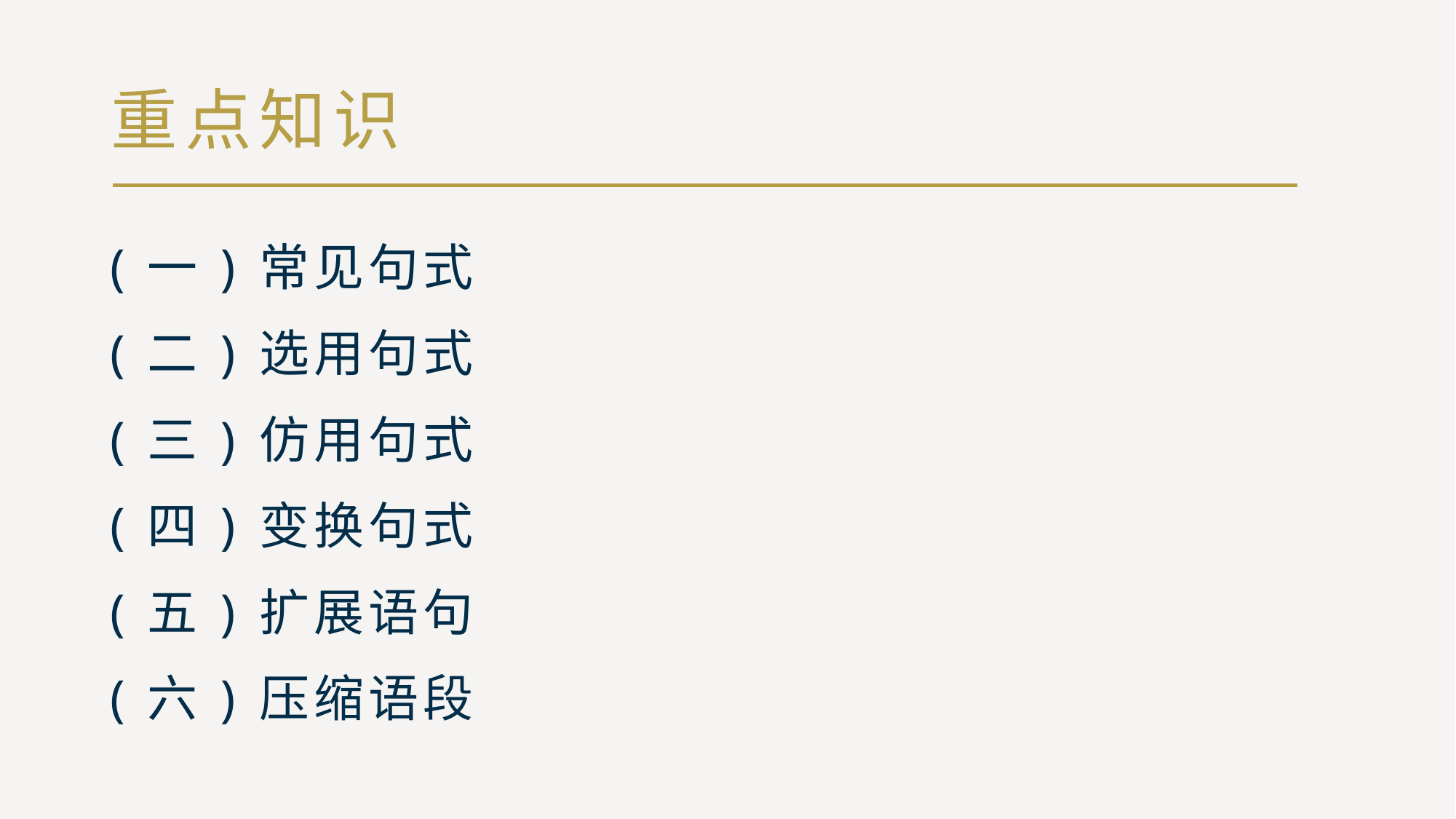

# 重点知识
(一)常见句式
(二)选用句式
(三)仿用句式
(四)变换句式
(五)扩展语句
(六)压缩语段